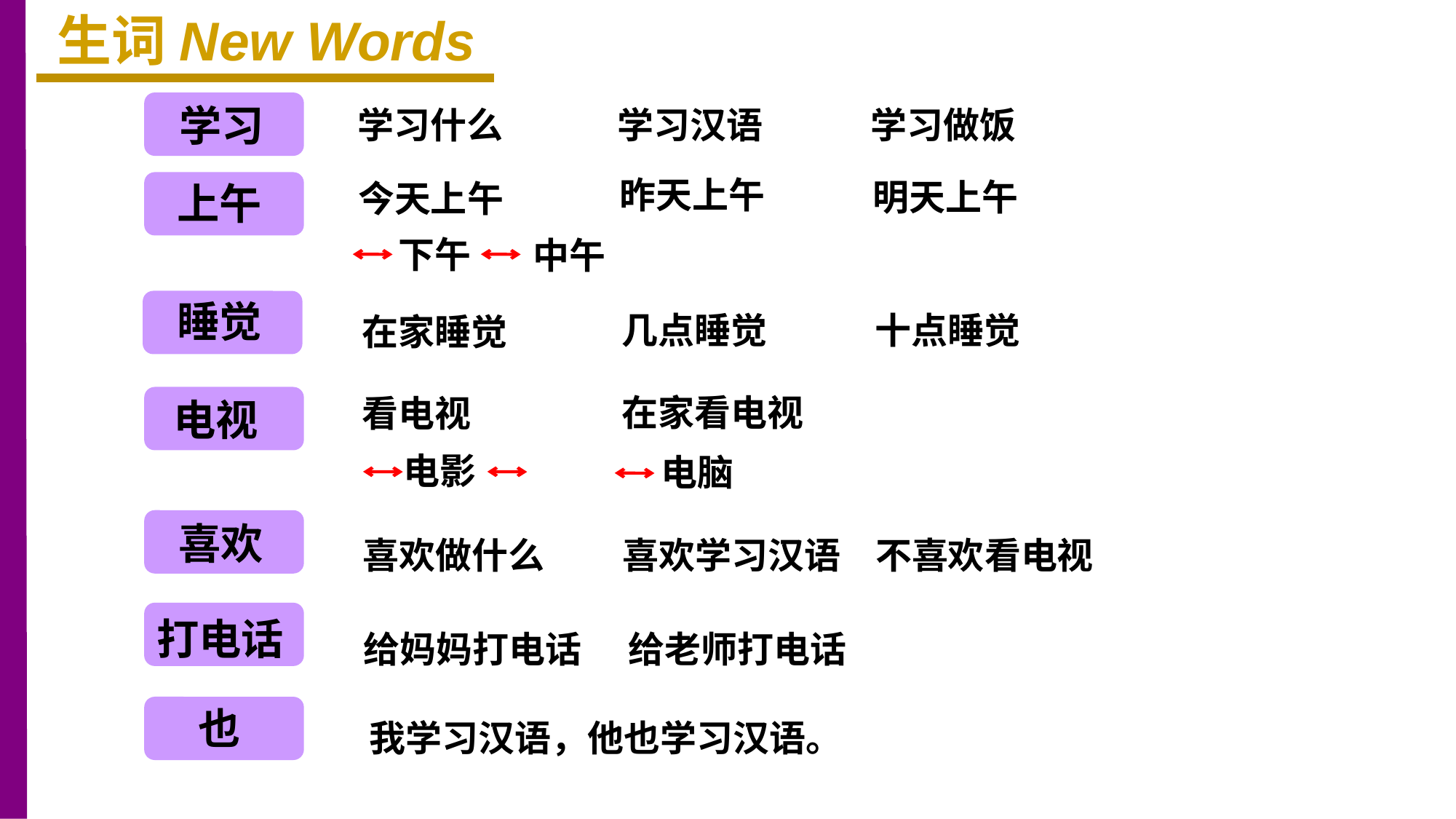

生词New Words

学习
学习做饭
学习什么
学习汉语
昨天上午
明天上午
今天上午
上午

下午
中午
睡觉

十点睡觉
几点睡觉
在家睡觉
在家看电视
看电视

电视
电影
电脑

喜欢
不喜欢看电视
喜欢做什么
喜欢学习汉语

打电话
给妈妈打电话
给老师打电话
也

我学习汉语，他也学习汉语。